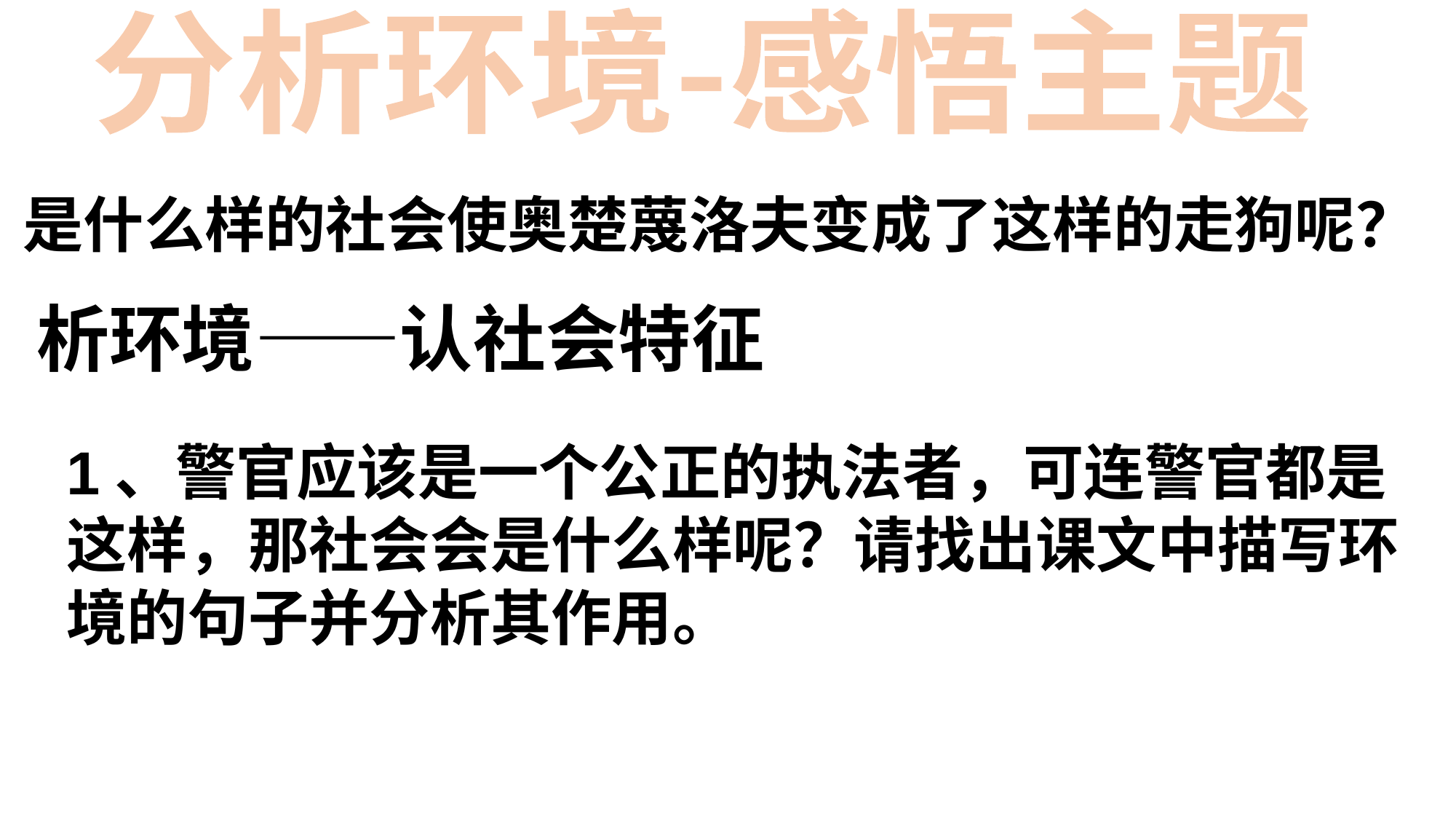

分析环境-感悟主题
是什么样的社会使奥楚蔑洛夫变成了这样的走狗呢？
析环境——认社会特征
1、警官应该是一个公正的执法者，可连警官都是这样，那社会会是什么样呢？请找出课文中描写环境的句子并分析其作用。